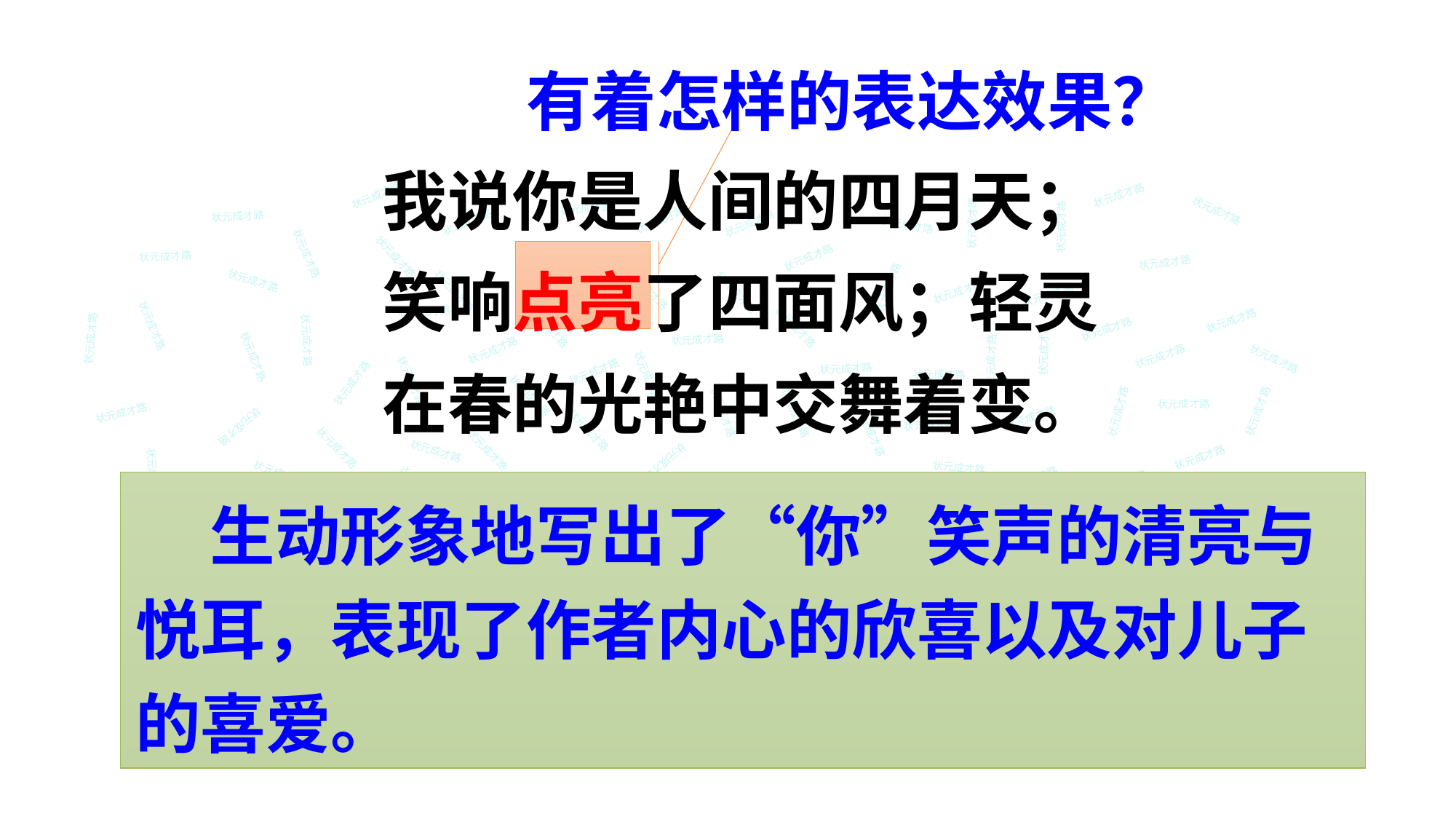

有着怎样的表达效果？
我说你是人间的四月天；
笑响点亮了四面风；轻灵
在春的光艳中交舞着变。
状元成才路
状元成才路
状元成才路
状元成才路
状元成才路
状元成才路
状元成才路
状元成才路
状元成才路
状元成才路
状元成才路
状元成才路

状元成才路
状元成才路
状元成才路
状元成才路
状元成才路
状元成才路
状元成才路
状元成才路
状元成才路
状元成才路
状元成才路
状元成才路
状元成才路
状元成才路
状元成才路
状元成才路
状元成才路
状元成才路
状元成才路
状元成才路
状元成才路
状元成才路
状元成才路
状元成才路
状元成才路
状元成才路
状元成才路
状元成才路
状元成才路
状元成才路
状元成才路
状元成才路
状元成才路
状元成才路
状元成才路
状元成才路
状元成才路
状元成才路
状元成才路
状元成才路
状元成才路
状元成才路
状元成才路
状元成才路
状元成才路
状元成才路
状元成才路
状元成才路
状元成才路
状元成才路
状元成才路
状元成才路
状元成才路
状元成才路
状元成才路
状元成才路
    生动形象地写出了“你”笑声的清亮与悦耳，表现了作者内心的欣喜以及对儿子的喜爱。
状元成才路
状元成才路
状元成才路
状元成才路
状元成才路
状元成才路
状元成才路
状元成才路
状元成才路
状元成才路
状元成才路
状元成才路
状元成才路
状元成才路
状元成才路
状元成才路
状元成才路
状元成才路
状元成才路
状元成才路
状元成才路
状元成才路
状元成才路
状元成才路
状元成才路
状元成才路
状元成才路
状元成才路
状元成才路
状元成才路
状元成才路
状元成才路